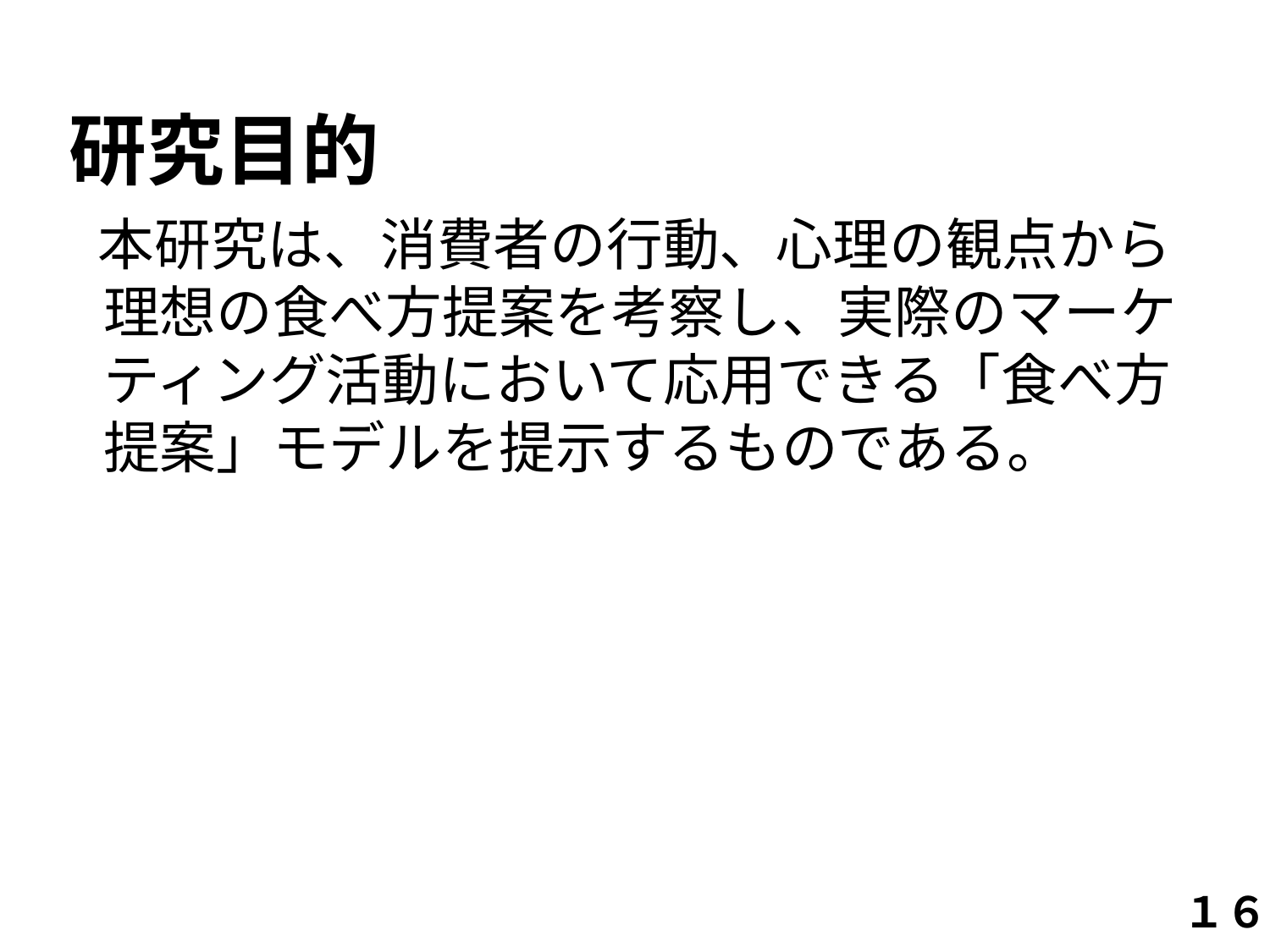

# 研究目的
　本研究は、消費者の行動、心理の観点から理想の食べ方提案を考察し、実際のマーケティング活動において応用できる「食べ方提案」モデルを提示するものである。

１６